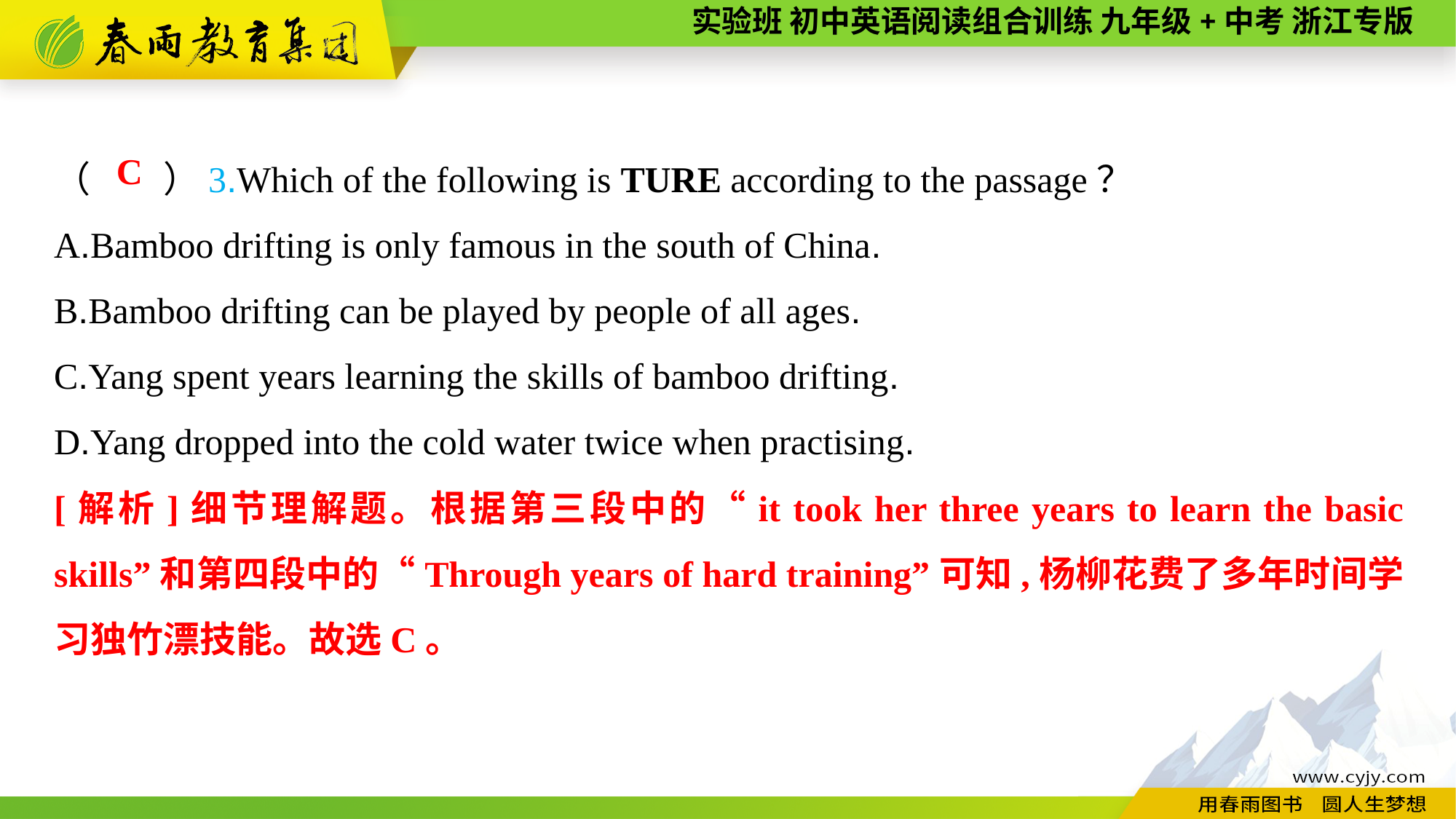

（　　）3.Which of the following is TURE according to the passage？
A.Bamboo drifting is only famous in the south of China.
B.Bamboo drifting can be played by people of all ages.
C.Yang spent years learning the skills of bamboo drifting.
D.Yang dropped into the cold water twice when practising.
C
[解析]细节理解题。根据第三段中的“it took her three years to learn the basic skills”和第四段中的“Through years of hard training”可知,杨柳花费了多年时间学习独竹漂技能。故选C。